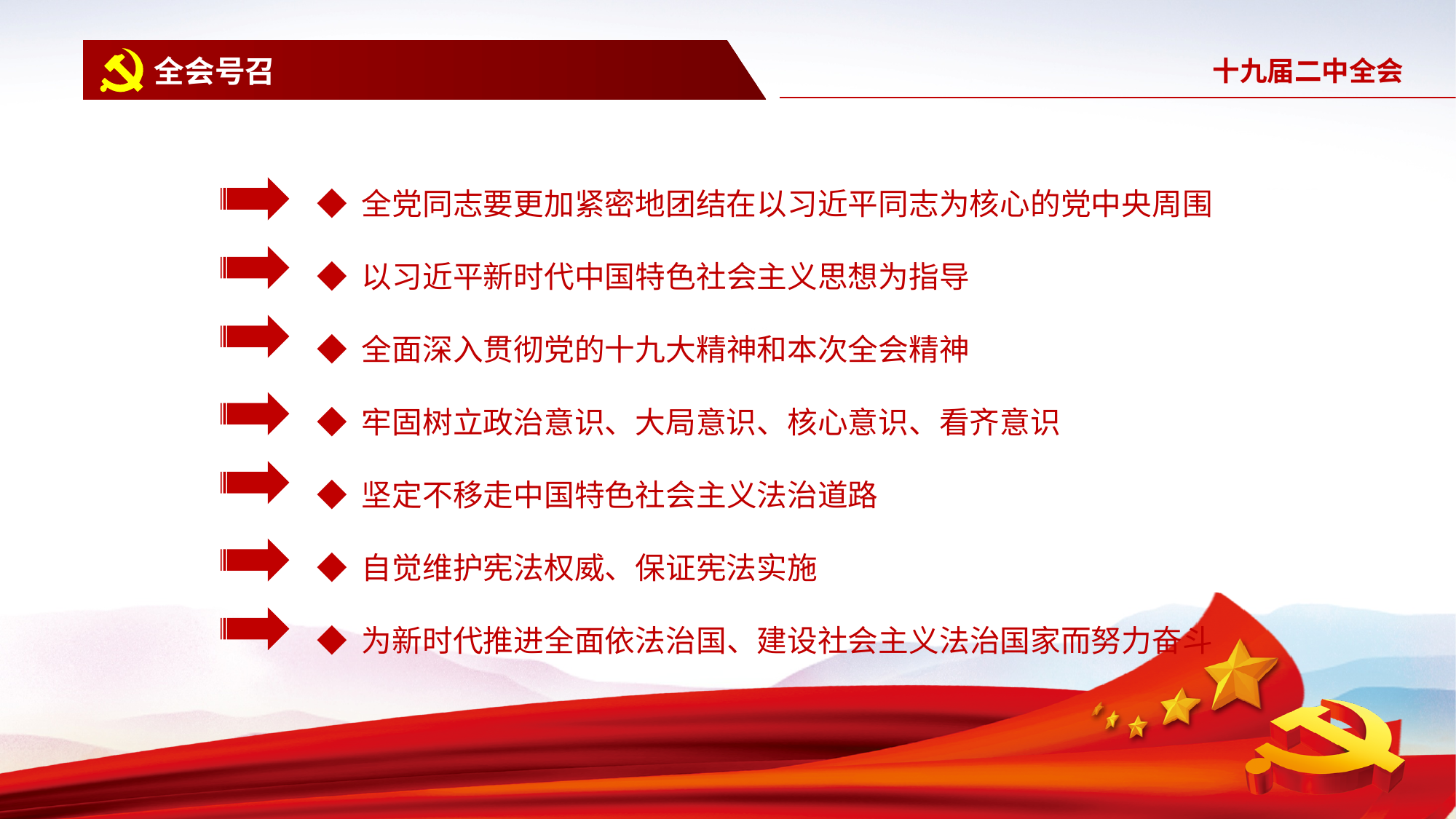

全会号召
◆ 全党同志要更加紧密地团结在以习近平同志为核心的党中央周围
◆ 以习近平新时代中国特色社会主义思想为指导
◆ 全面深入贯彻党的十九大精神和本次全会精神
◆ 牢固树立政治意识、大局意识、核心意识、看齐意识
◆ 坚定不移走中国特色社会主义法治道路
◆ 自觉维护宪法权威、保证宪法实施
◆ 为新时代推进全面依法治国、建设社会主义法治国家而努力奋斗